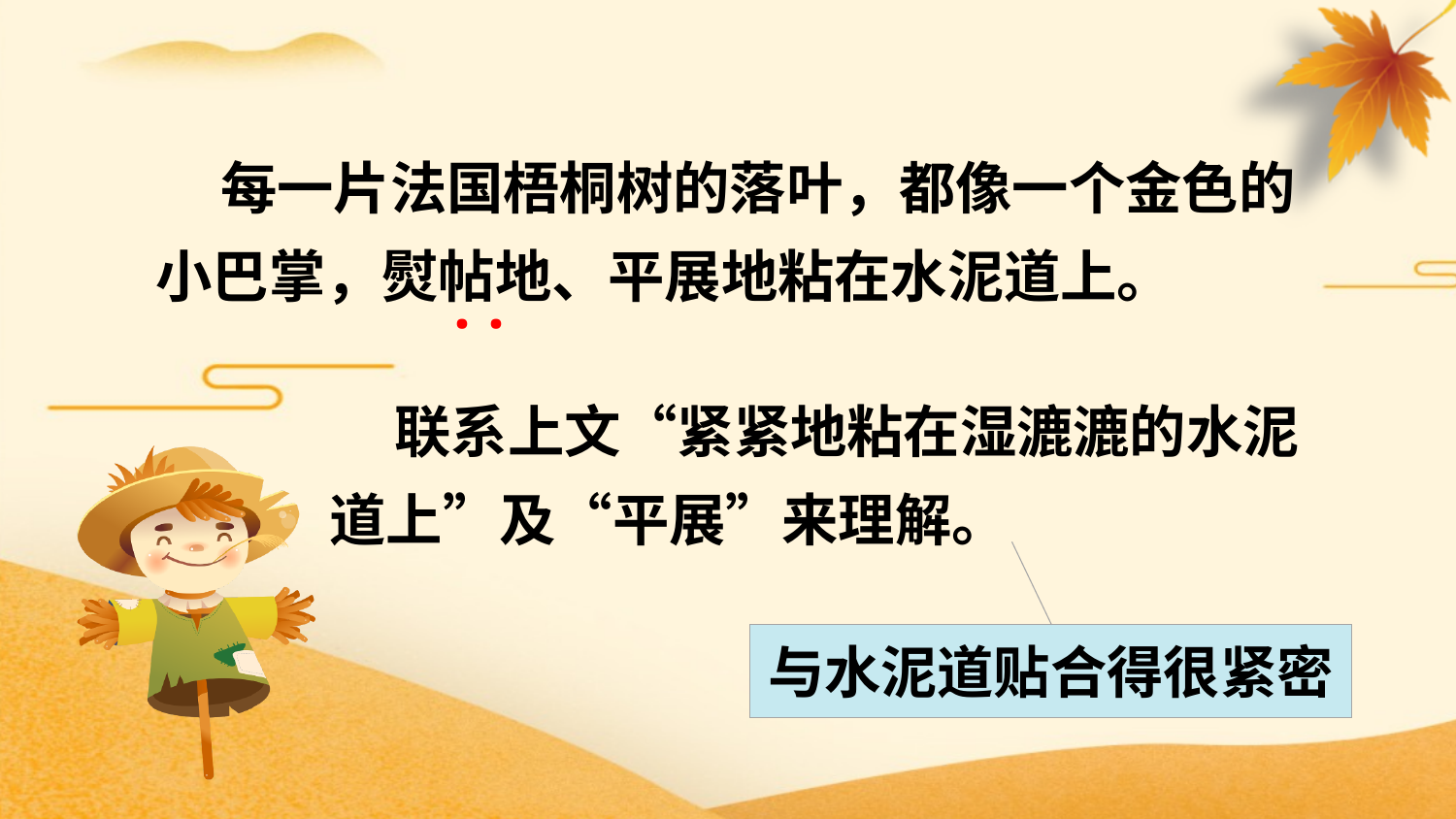

每一片法国梧桐树的落叶，都像一个金色的小巴掌，熨帖地、平展地粘在水泥道上。
··
    联系上文“紧紧地粘在湿漉漉的水泥道上”及“平展”来理解。
与水泥道贴合得很紧密